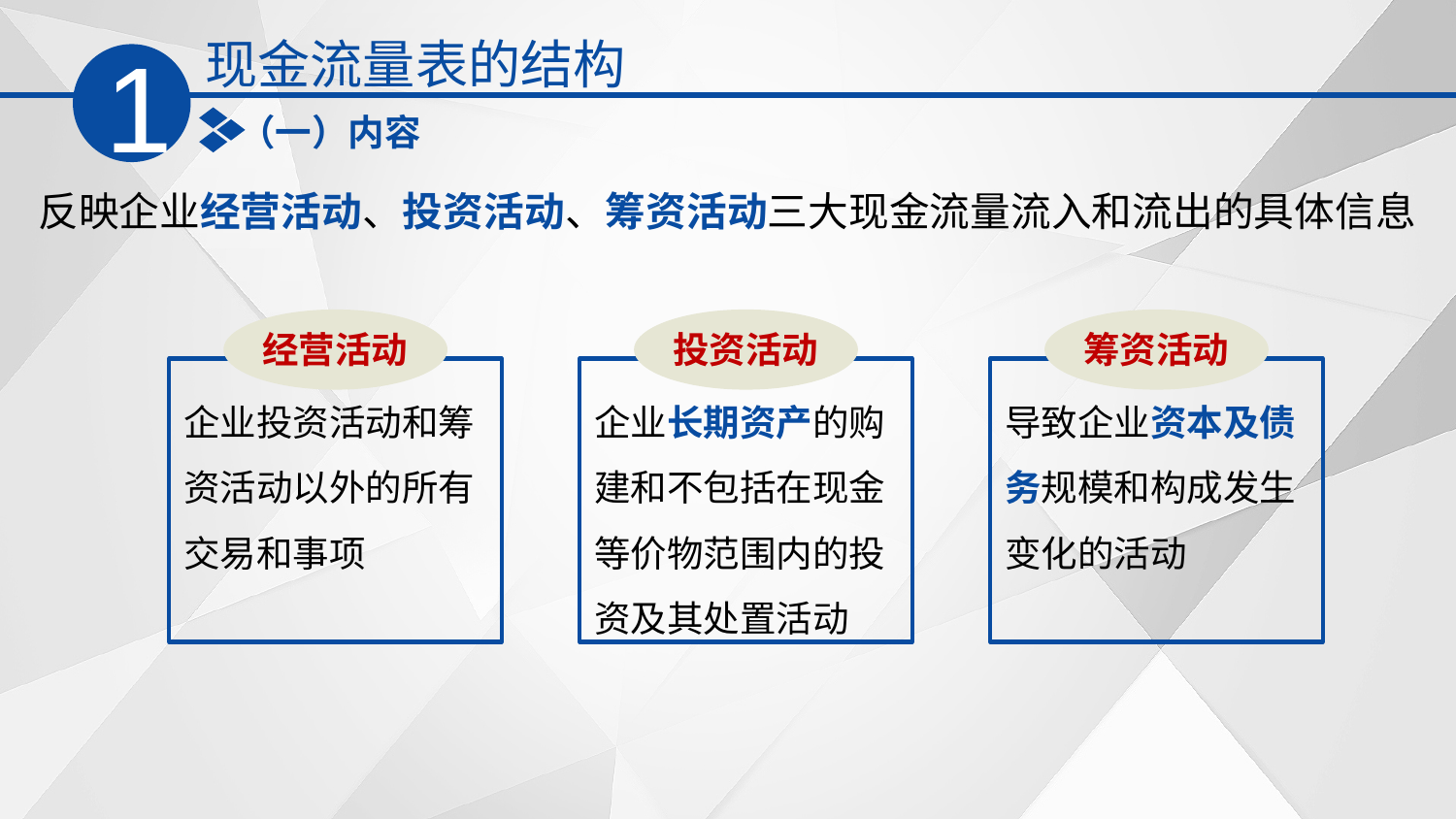

现金流量表的结构
1

（一）内容

反映企业经营活动、投资活动、筹资活动三大现金流量流入和流出的具体信息

经营活动

企业投资活动和筹资活动以外的所有交易和事项

投资活动

企业长期资产的购建和不包括在现金等价物范围内的投资及其处置活动

筹资活动

导致企业资本及债务规模和构成发生变化的活动